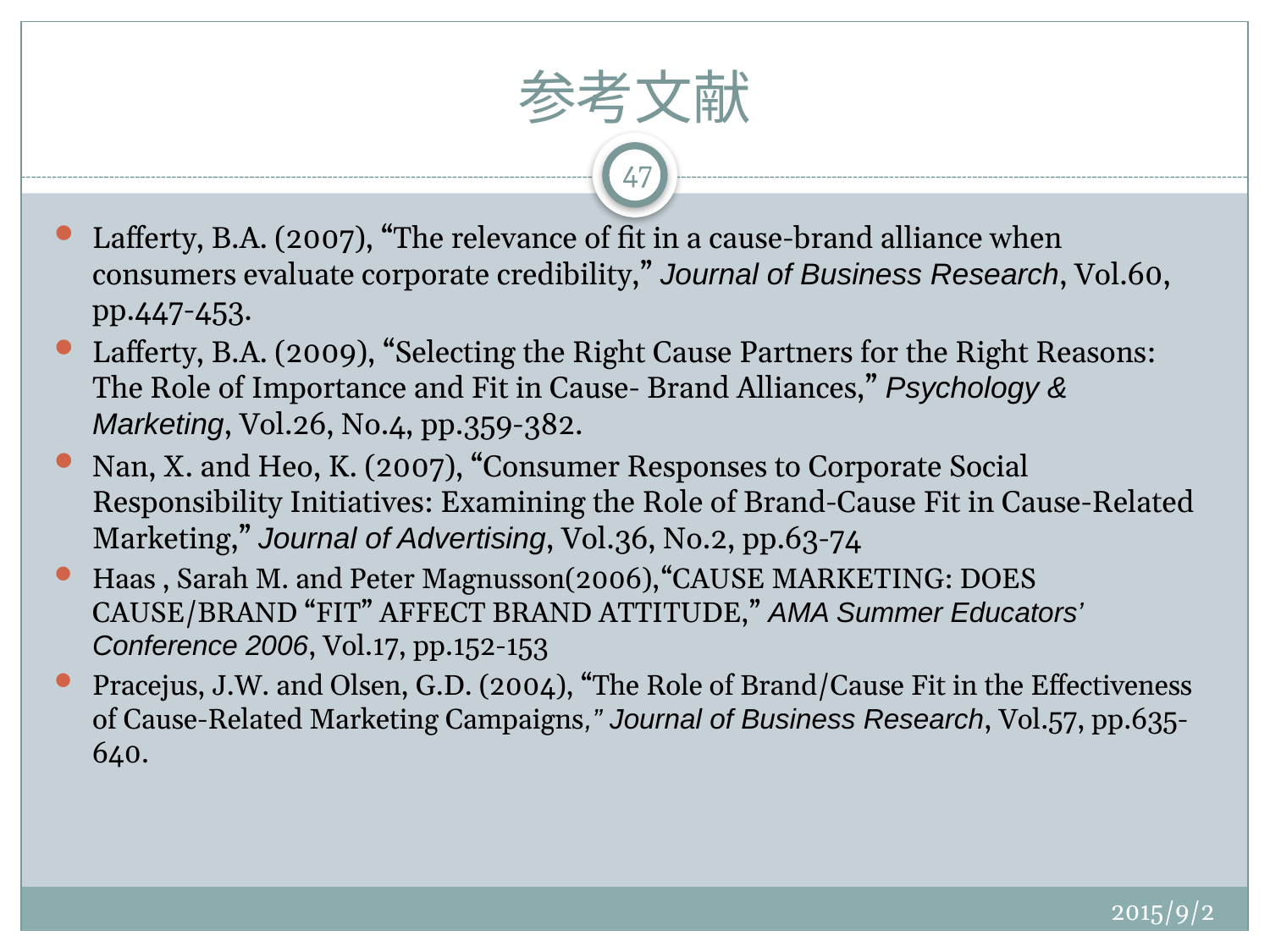

# 参考文献
47
Lafferty, B.A. (2007), “The relevance of fit in a cause-brand alliance when consumers evaluate corporate credibility,” Journal of Business Research, Vol.60, pp.447-453.
Lafferty, B.A. (2009), “Selecting the Right Cause Partners for the Right Reasons: The Role of Importance and Fit in Cause- Brand Alliances,” Psychology & Marketing, Vol.26, No.4, pp.359-382.
Nan, X. and Heo, K. (2007), “Consumer Responses to Corporate Social Responsibility Initiatives: Examining the Role of Brand-Cause Fit in Cause-Related Marketing,” Journal of Advertising, Vol.36, No.2, pp.63-74
Haas , Sarah M. and Peter Magnusson(2006),“CAUSE MARKETING: DOES CAUSE/BRAND “FIT” AFFECT BRAND ATTITUDE,” AMA Summer Educators’ Conference 2006, Vol.17, pp.152-153
Pracejus, J.W. and Olsen, G.D. (2004), “The Role of Brand/Cause Fit in the Effectiveness of Cause-Related Marketing Campaigns,” Journal of Business Research, Vol.57, pp.635-640.

2015/9/2